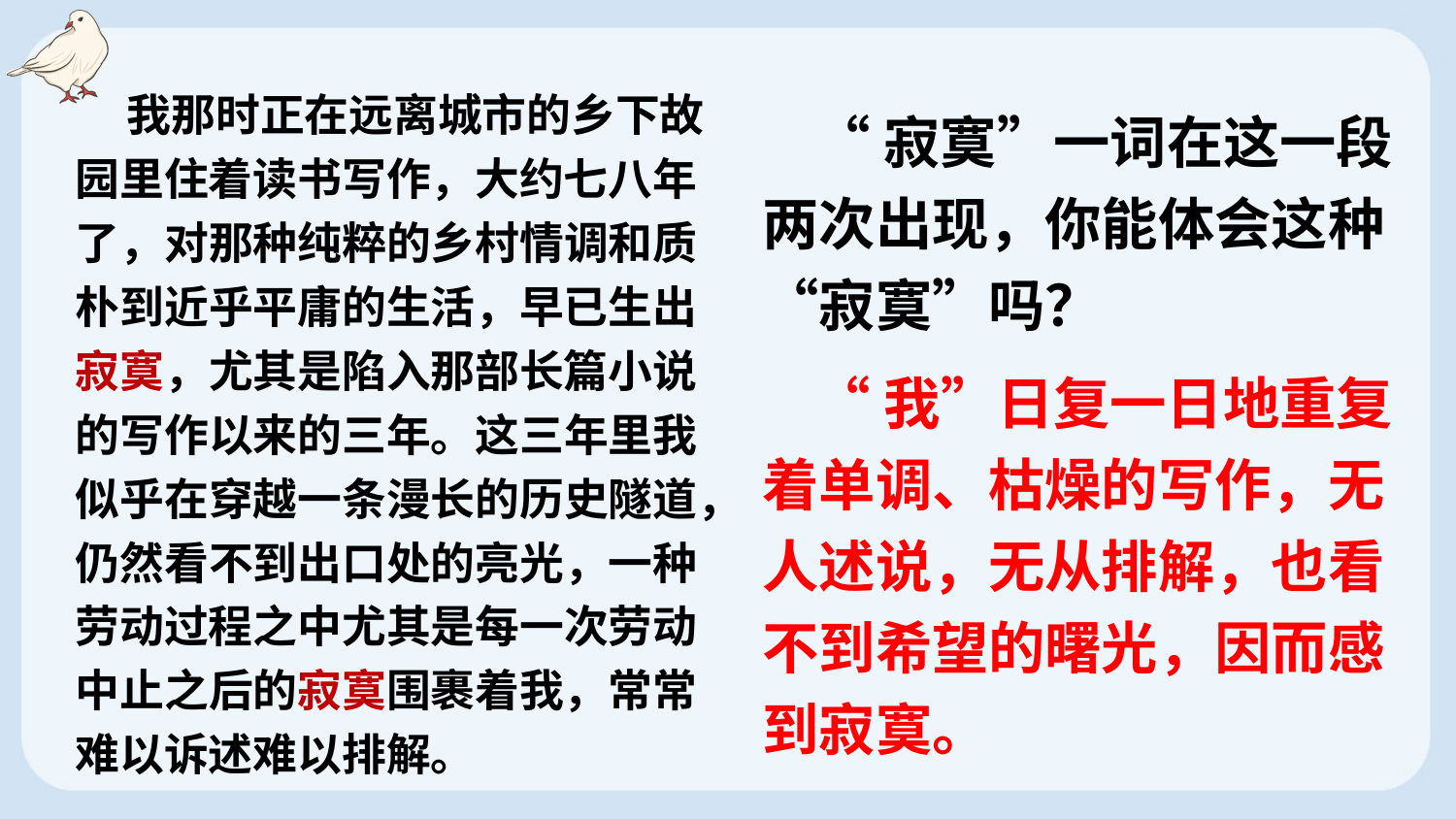

我那时正在远离城市的乡下故园里住着读书写作，大约七八年了，对那种纯粹的乡村情调和质朴到近乎平庸的生活，早已生出寂寞，尤其是陷入那部长篇小说的写作以来的三年。这三年里我似乎在穿越一条漫长的历史隧道，仍然看不到出口处的亮光，一种劳动过程之中尤其是每一次劳动中止之后的寂寞围裹着我，常常难以诉述难以排解。
    “寂寞”一词在这一段两次出现，你能体会这种“寂寞”吗？
    “我”日复一日地重复着单调、枯燥的写作，无人述说，无从排解，也看不到希望的曙光，因而感到寂寞。